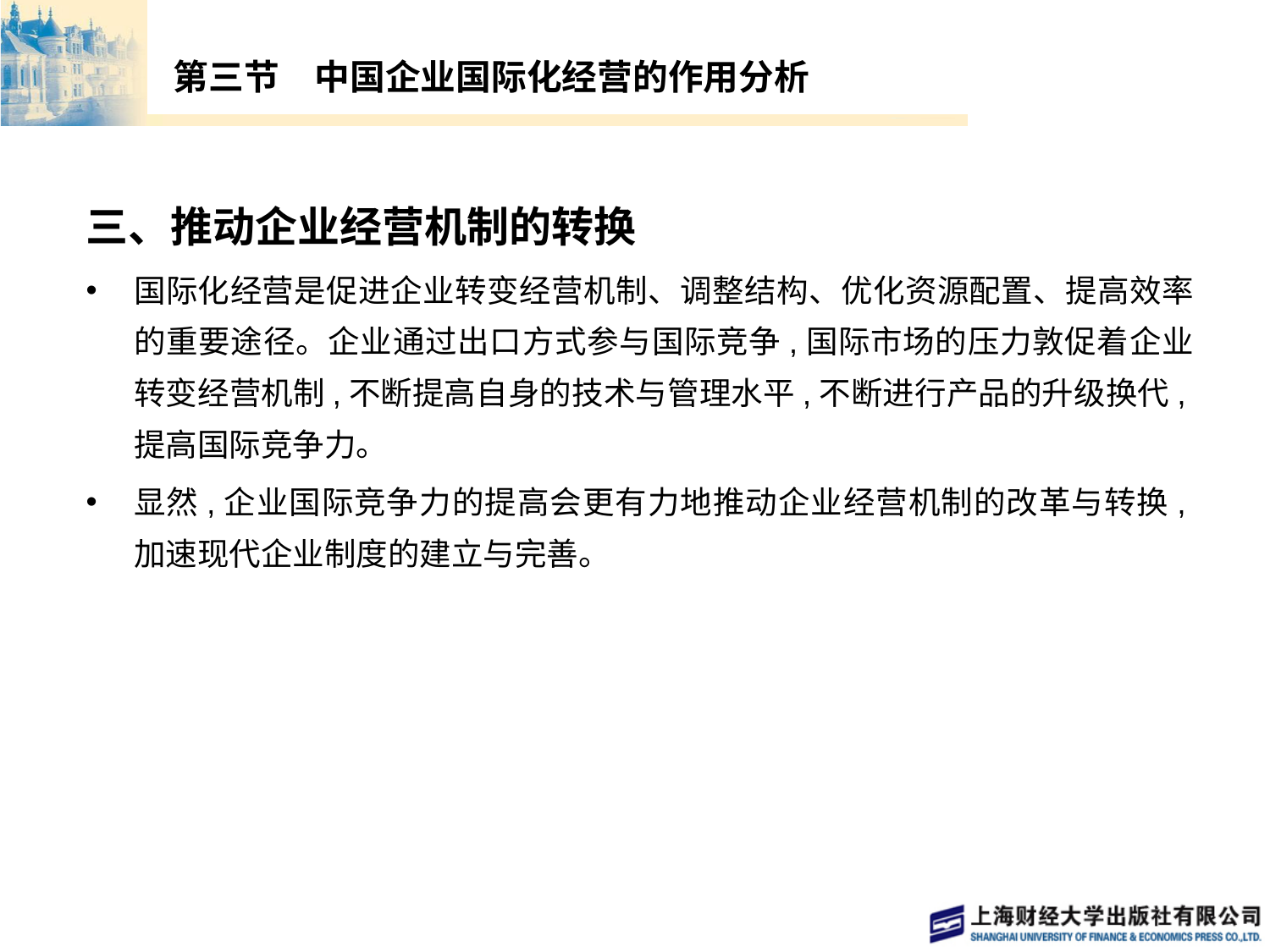

# 第三节　中国企业国际化经营的作用分析
三、推动企业经营机制的转换
国际化经营是促进企业转变经营机制、调整结构、优化资源配置、提高效率的重要途径。企业通过出口方式参与国际竞争,国际市场的压力敦促着企业转变经营机制,不断提高自身的技术与管理水平,不断进行产品的升级换代,提高国际竞争力。
显然,企业国际竞争力的提高会更有力地推动企业经营机制的改革与转换,加速现代企业制度的建立与完善。